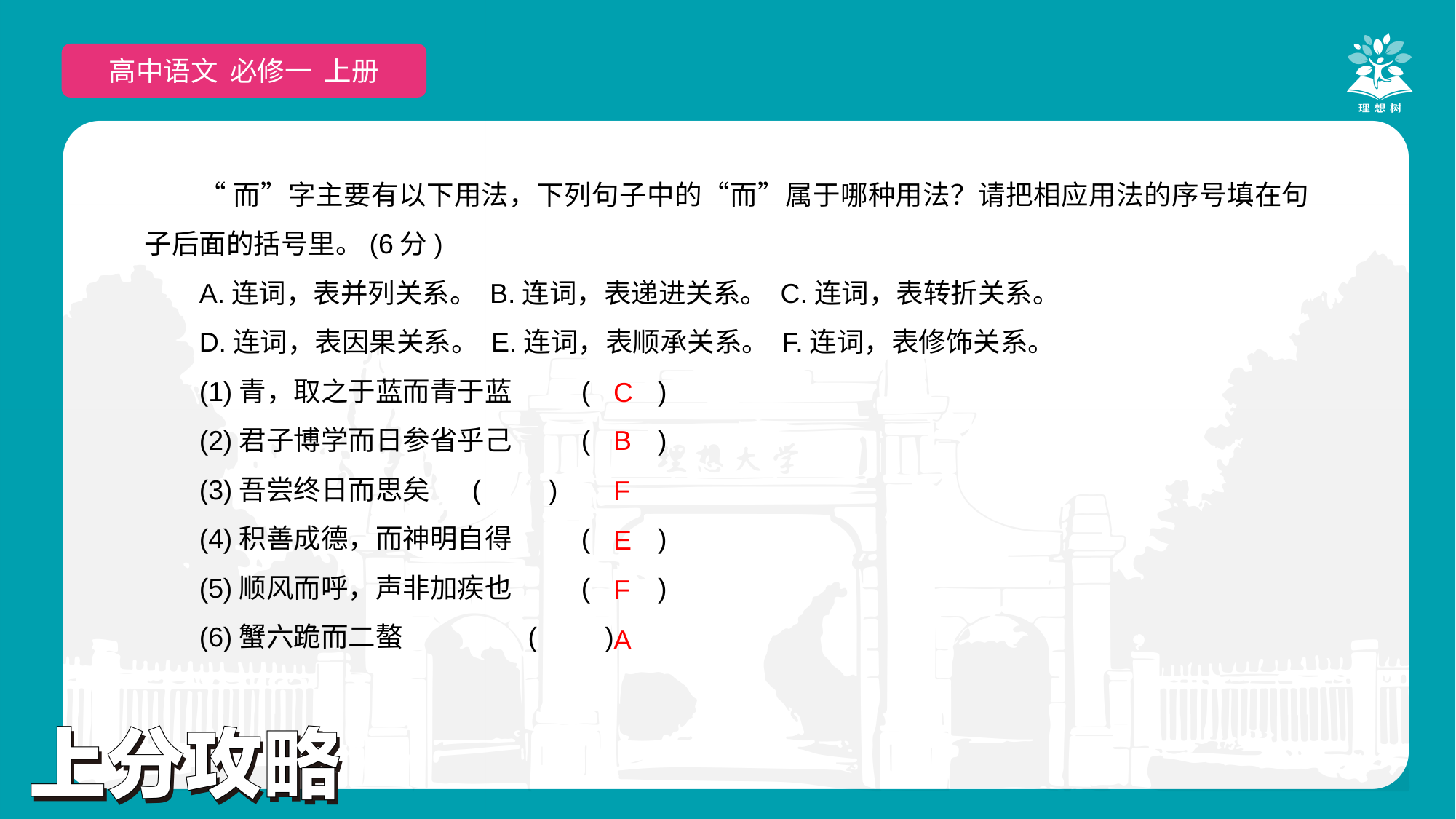

高中语文  必修一  上册
“而”字主要有以下用法，下列句子中的“而”属于哪种用法？请把相应用法的序号填在句子后面的括号里。(6分)
A.连词，表并列关系。 B.连词，表递进关系。 C.连词，表转折关系。
D.连词，表因果关系。 E.连词，表顺承关系。 F.连词，表修饰关系。
(1)青，取之于蓝而青于蓝	(　　)
(2)君子博学而日参省乎己	(　　)
(3)吾尝终日而思矣    	(　　)
(4)积善成德，而神明自得	(　　)
(5)顺风而呼，声非加疾也	(　　)
(6)蟹六跪而二螯	        (　　)
C
B
F
E
F
A